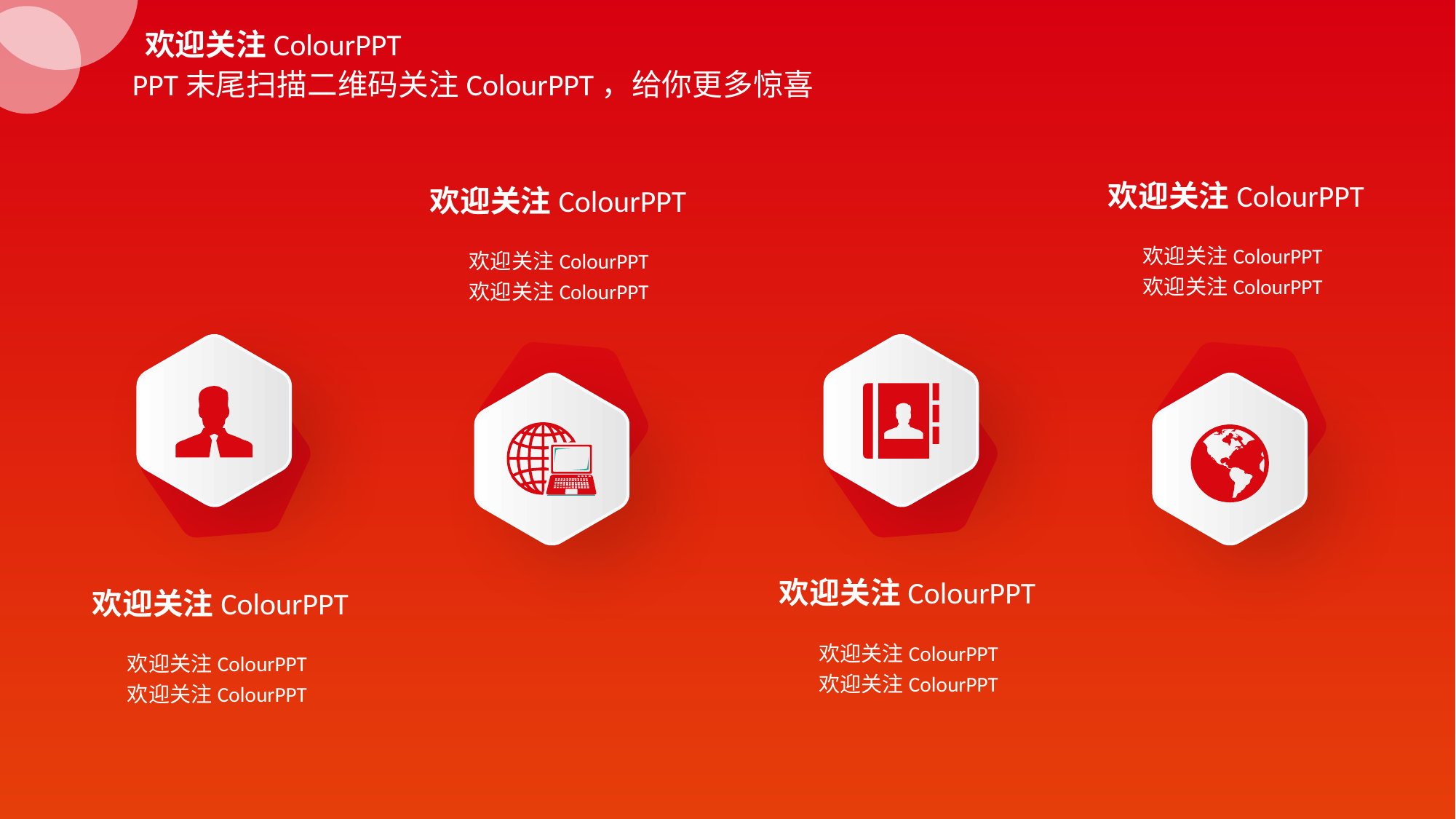

欢迎关注ColourPPT
PPT末尾扫描二维码关注ColourPPT，给你更多惊喜
欢迎关注ColourPPT
欢迎关注ColourPPT
欢迎关注ColourPPT
欢迎关注ColourPPT
欢迎关注ColourPPT
欢迎关注ColourPPT

欢迎关注ColourPPT
欢迎关注ColourPPT
欢迎关注ColourPPT
欢迎关注ColourPPT
欢迎关注ColourPPT
欢迎关注ColourPPT